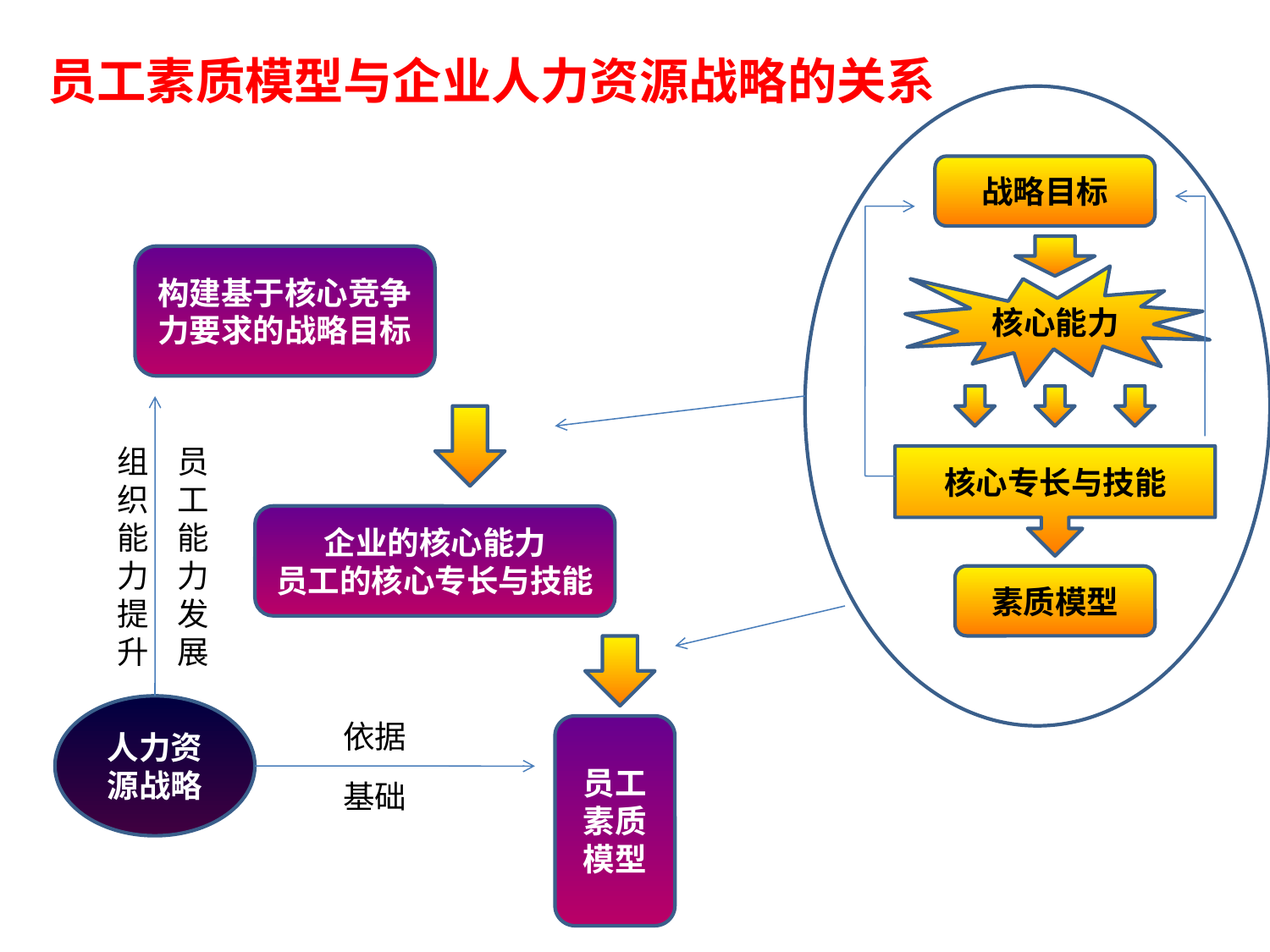

# 员工素质模型与企业人力资源战略的关系

战略目标

构建基于核心竞争力要求的战略目标
核心能力

组织能力提升
员工能力发展
核心专长与技能
企业的核心能力
员工的核心专长与技能
素质模型

人力资源战略
依据
员工素质模型
基础